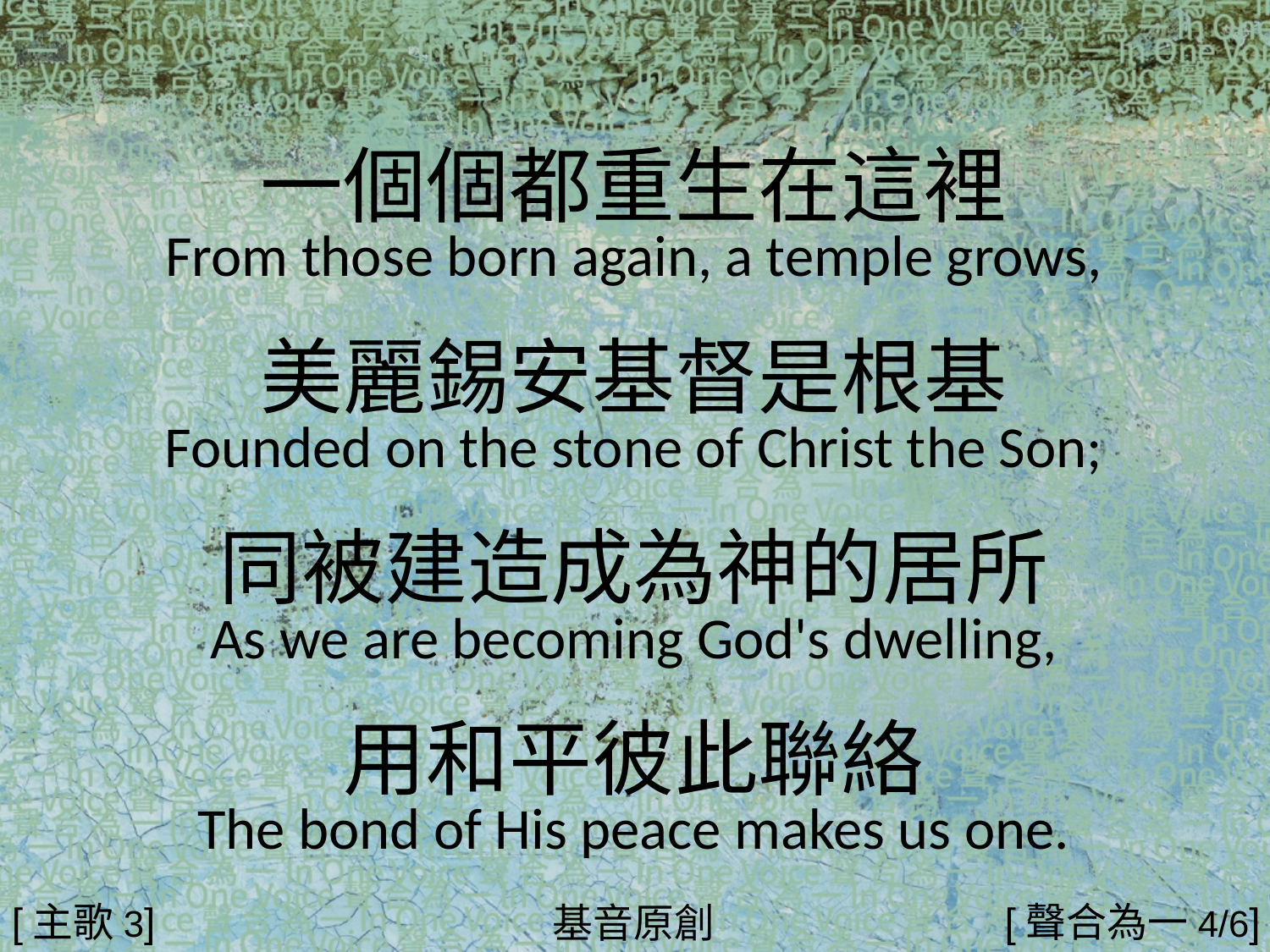

一個個都重生在這裡
From those born again, a temple grows,

美麗錫安基督是根基
Founded on the stone of Christ the Son;

同被建造成為神的居所
As we are becoming God's dwelling,

用和平彼此聯絡
The bond of His peace makes us one.
#

[主歌3]
[聲合為一4/6]
基音原創